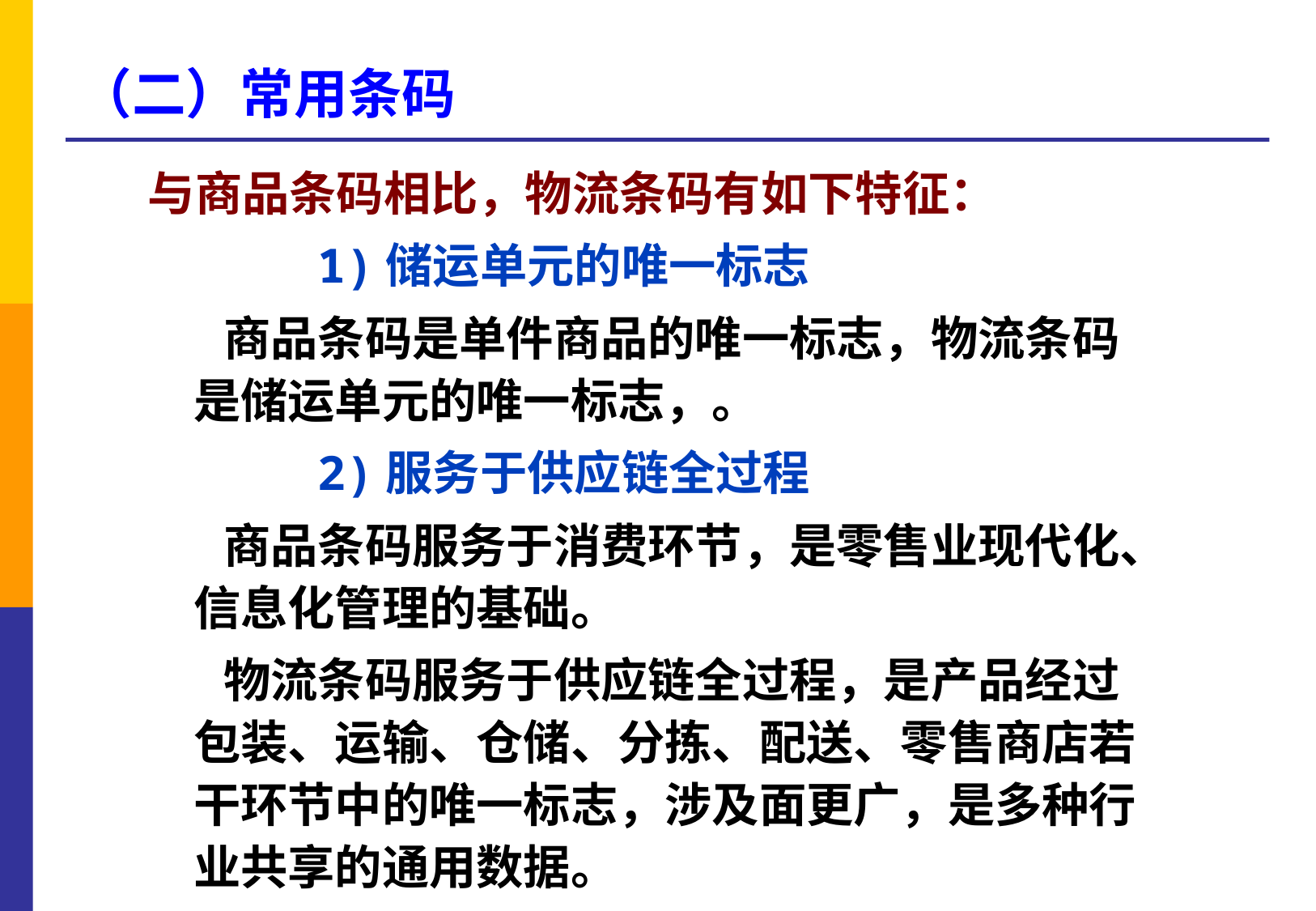

# （二）常用条码
与商品条码相比，物流条码有如下特征：
      1)储运单元的唯一标志
      商品条码是单件商品的唯一标志，物流条码是储运单元的唯一标志，。
      2)服务于供应链全过程
      商品条码服务于消费环节，是零售业现代化、信息化管理的基础。
      物流条码服务于供应链全过程，是产品经过包装、运输、仓储、分拣、配送、零售商店若干环节中的唯一标志，涉及面更广，是多种行业共享的通用数据。